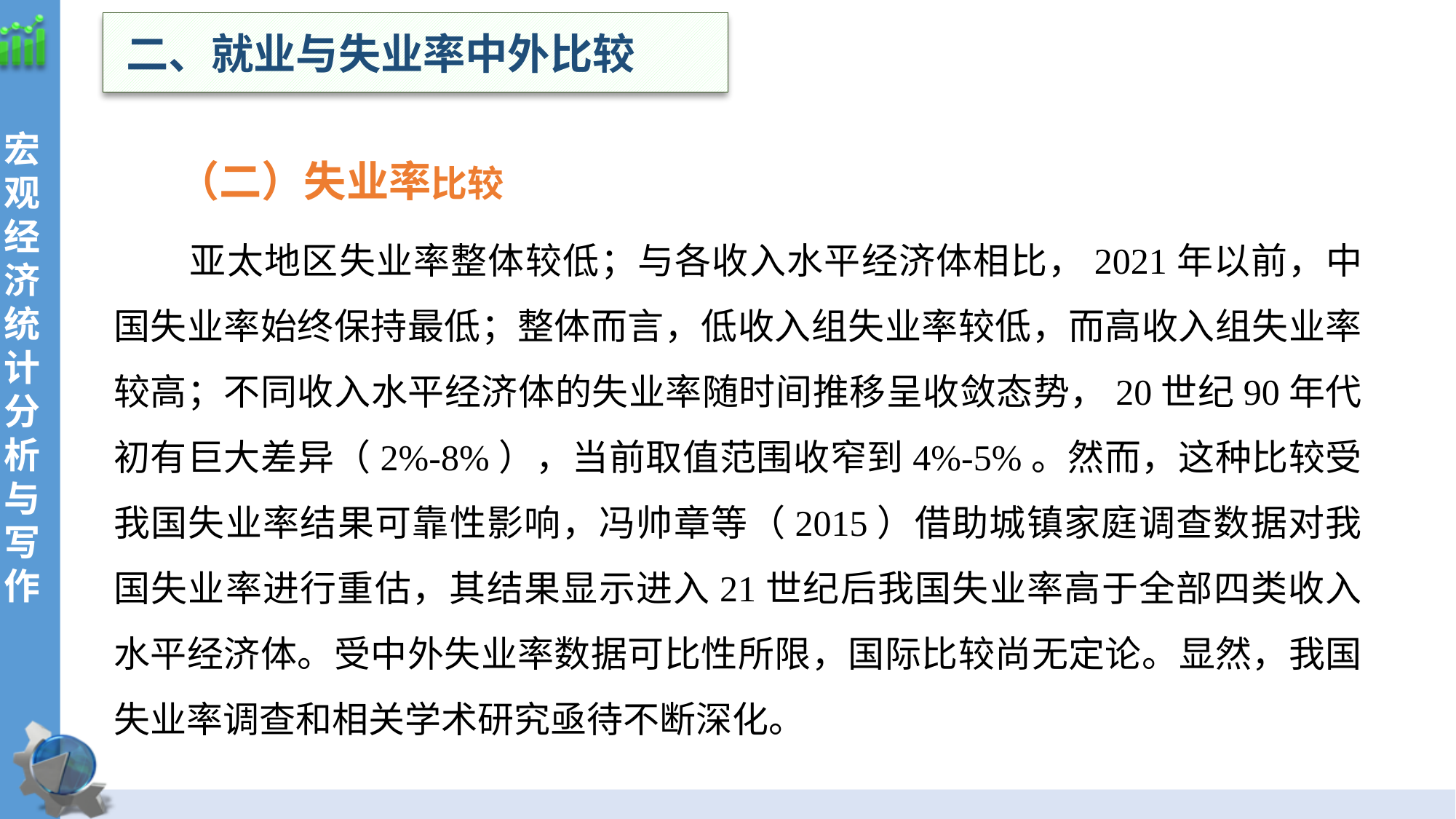

二、就业与失业率中外比较
   （二）失业率比较
    亚太地区失业率整体较低；与各收入水平经济体相比，2021年以前，中国失业率始终保持最低；整体而言，低收入组失业率较低，而高收入组失业率较高；不同收入水平经济体的失业率随时间推移呈收敛态势，20世纪90年代初有巨大差异（2%-8%），当前取值范围收窄到4%-5%。然而，这种比较受我国失业率结果可靠性影响，冯帅章等（2015）借助城镇家庭调查数据对我国失业率进行重估，其结果显示进入21世纪后我国失业率高于全部四类收入水平经济体。受中外失业率数据可比性所限，国际比较尚无定论。显然，我国失业率调查和相关学术研究亟待不断深化。

60